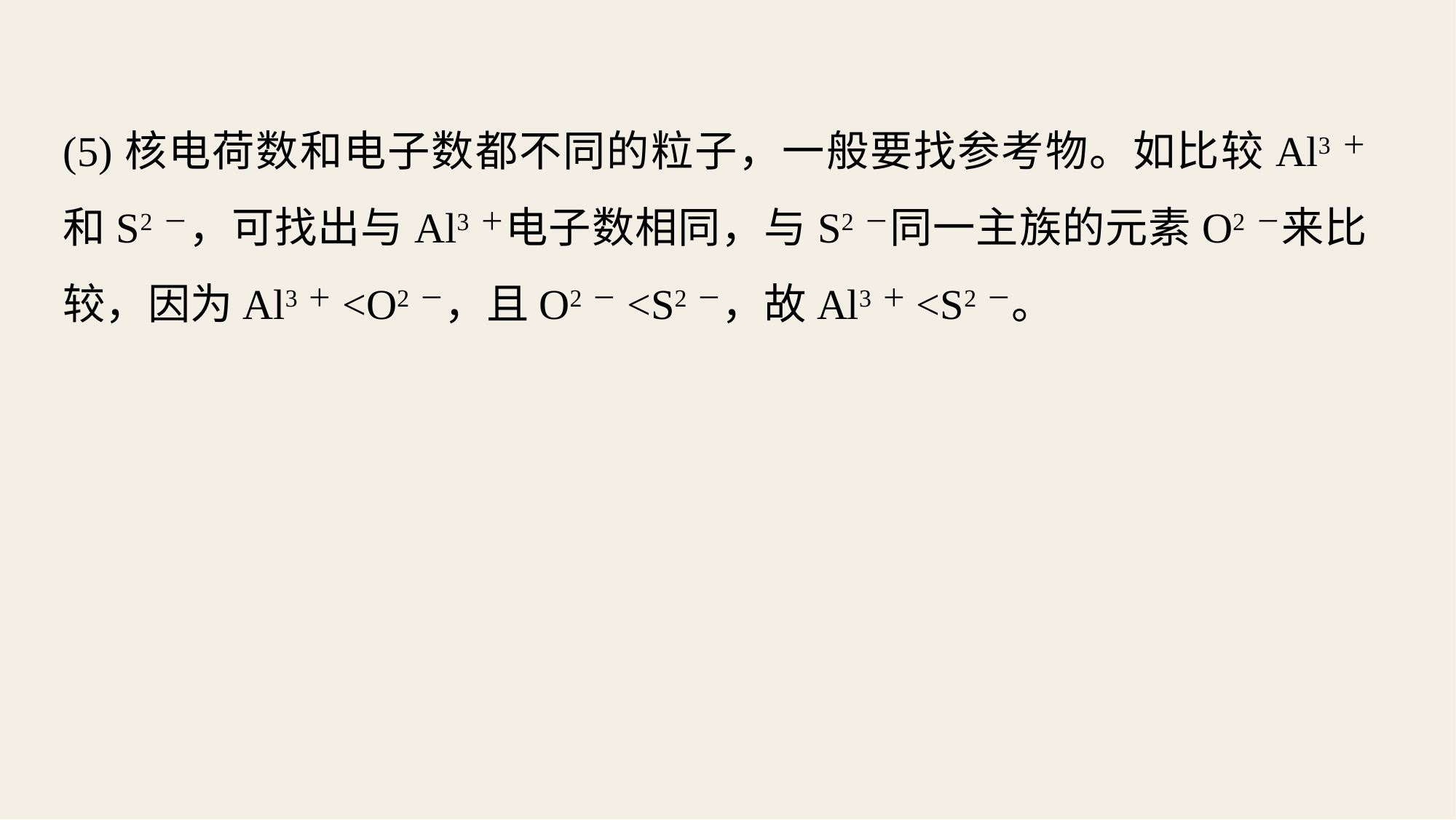

(5)核电荷数和电子数都不同的粒子，一般要找参考物。如比较Al3＋和S2－，可找出与Al3＋电子数相同，与S2－同一主族的元素O2－来比较，因为Al3＋<O2－，且O2－<S2－，故Al3＋<S2－。